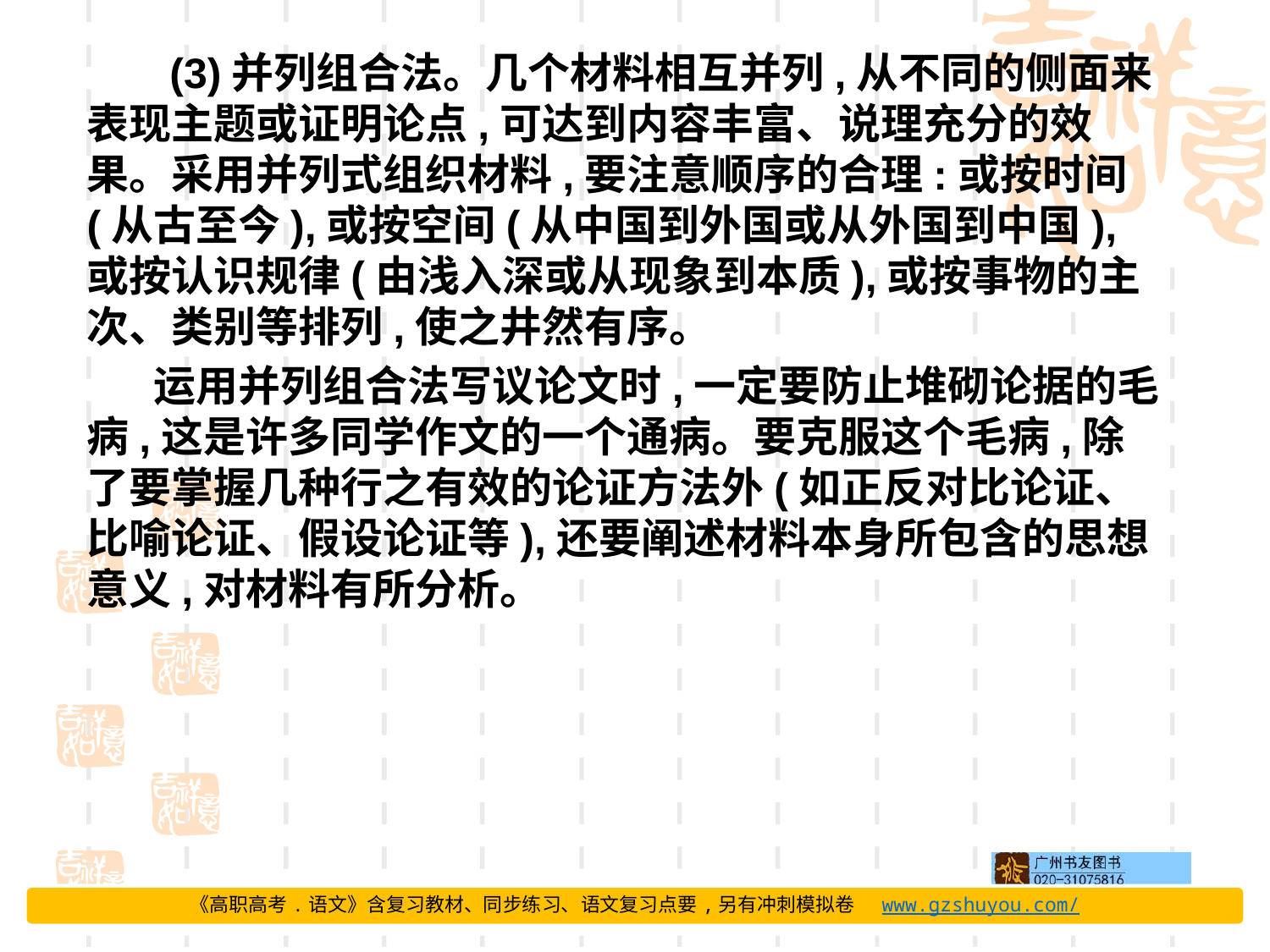

(3)并列组合法。几个材料相互并列,从不同的侧面来表现主题或证明论点,可达到内容丰富、说理充分的效果。采用并列式组织材料,要注意顺序的合理:或按时间(从古至今),或按空间(从中国到外国或从外国到中国),或按认识规律(由浅入深或从现象到本质),或按事物的主次、类别等排列,使之井然有序。
      运用并列组合法写议论文时,一定要防止堆砌论据的毛病,这是许多同学作文的一个通病。要克服这个毛病,除了要掌握几种行之有效的论证方法外(如正反对比论证、比喻论证、假设论证等),还要阐述材料本身所包含的思想意义,对材料有所分析。